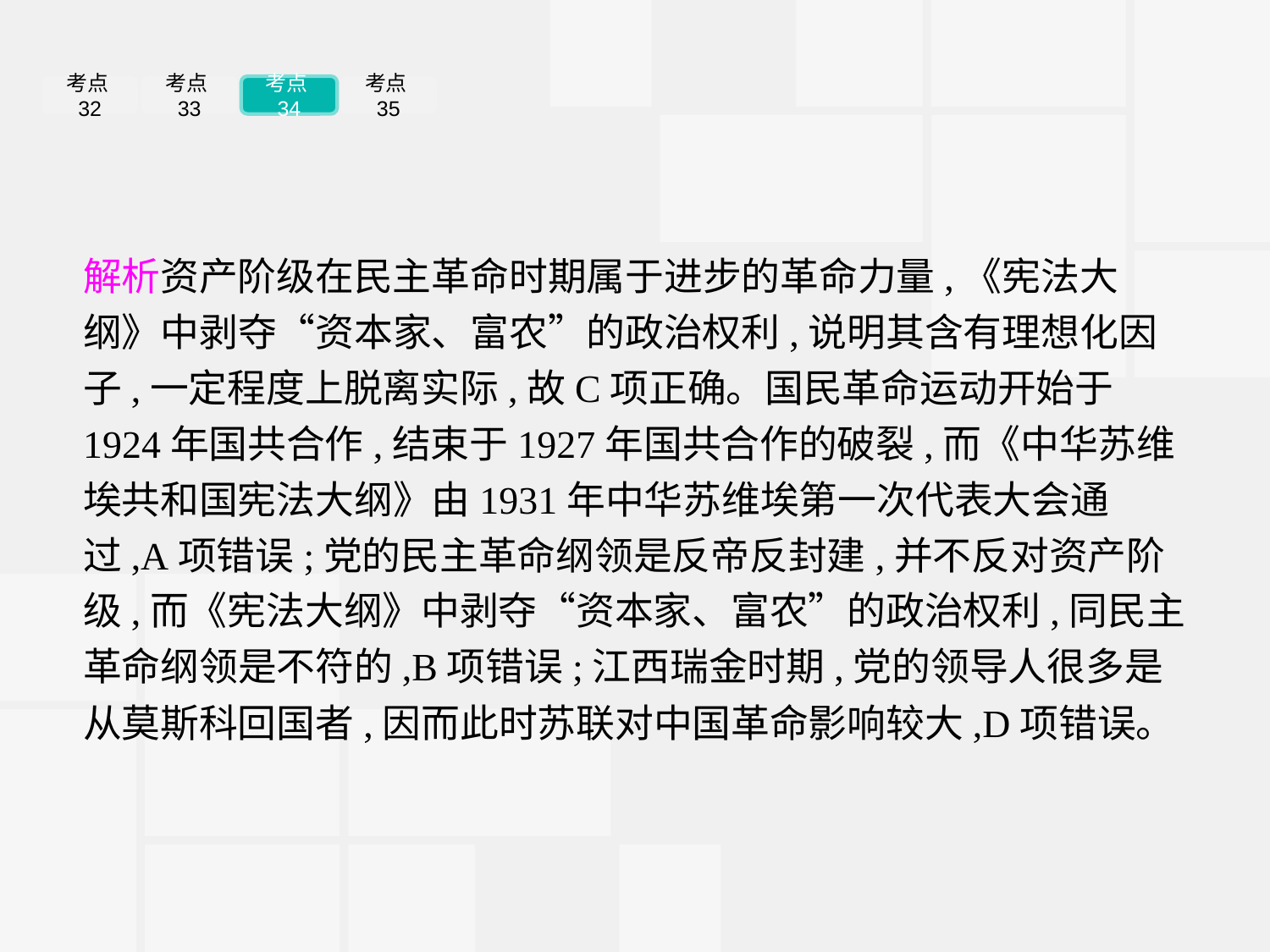

考点32
考点33
考点34
考点35
解析资产阶级在民主革命时期属于进步的革命力量,《宪法大纲》中剥夺“资本家、富农”的政治权利,说明其含有理想化因子,一定程度上脱离实际,故C项正确。国民革命运动开始于1924年国共合作,结束于1927年国共合作的破裂,而《中华苏维埃共和国宪法大纲》由1931年中华苏维埃第一次代表大会通过,A项错误;党的民主革命纲领是反帝反封建,并不反对资产阶级,而《宪法大纲》中剥夺“资本家、富农”的政治权利,同民主革命纲领是不符的,B项错误;江西瑞金时期,党的领导人很多是从莫斯科回国者,因而此时苏联对中国革命影响较大,D项错误。